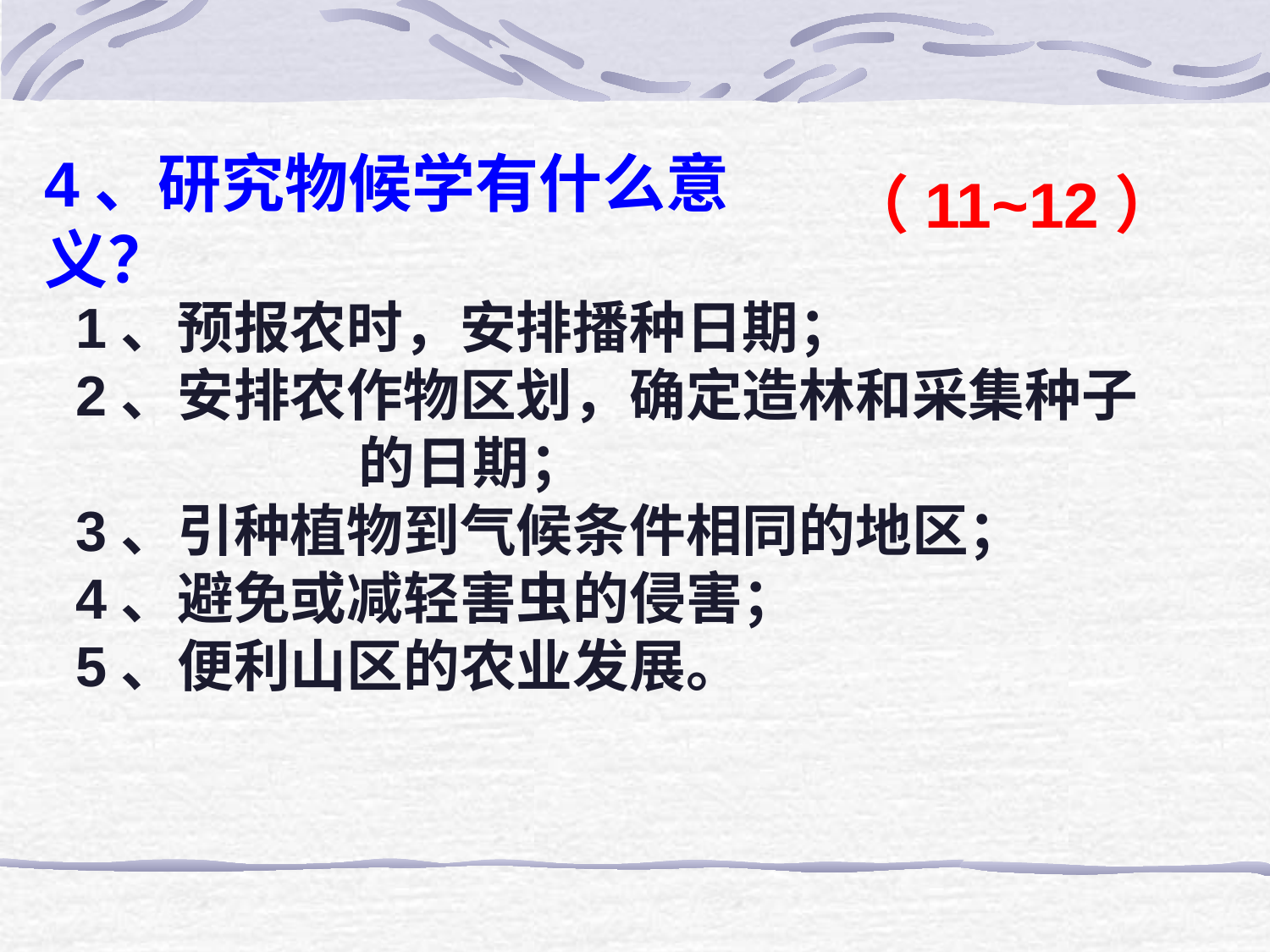

4、研究物候学有什么意义？
（11~12）
1、预报农时，安排播种日期；
2、安排农作物区划，确定造林和采集种子                        的日期；
3、引种植物到气候条件相同的地区；
4、避免或减轻害虫的侵害；
5、便利山区的农业发展。